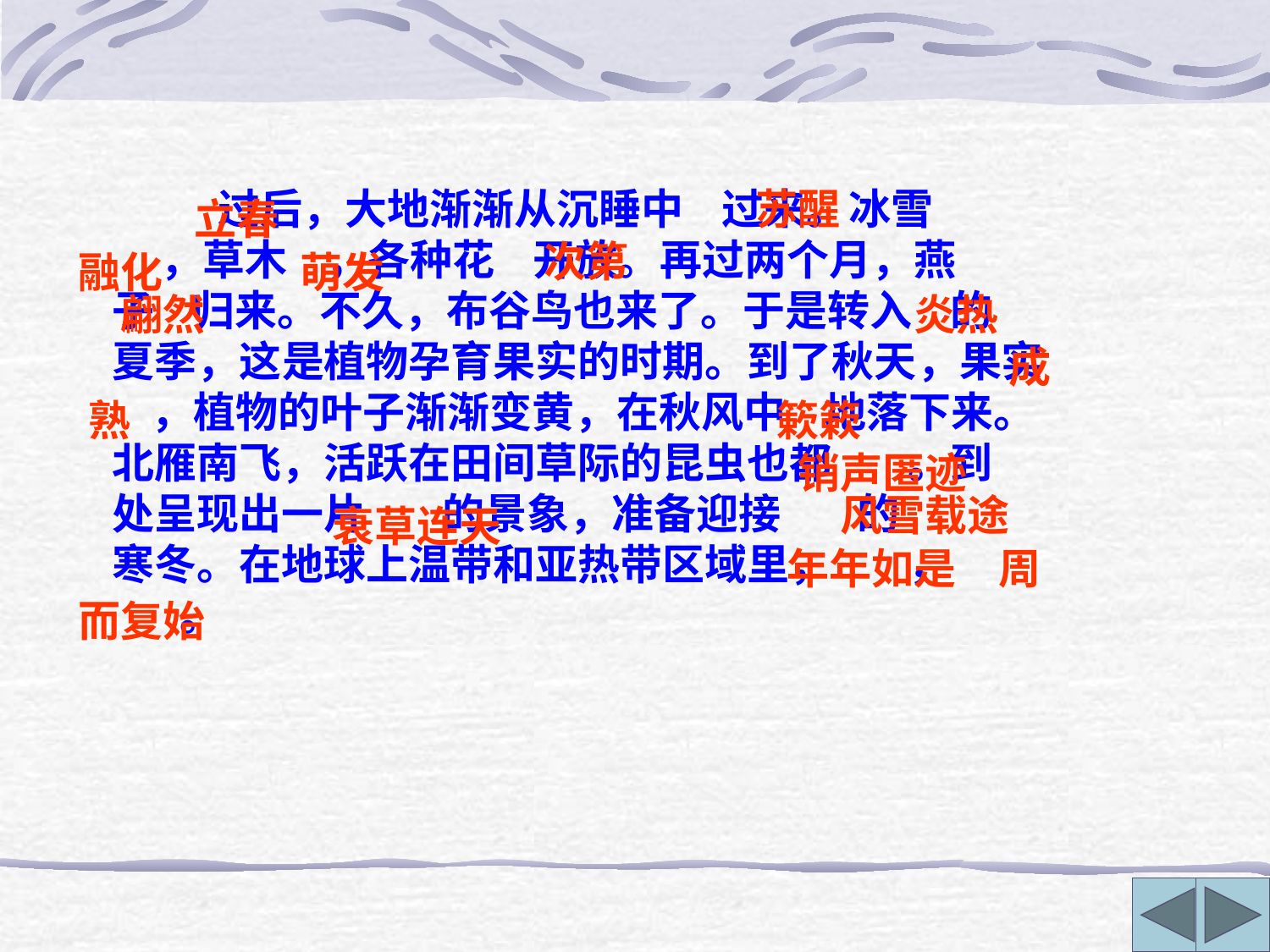

过后，大地渐渐从沉睡中    过来。冰雪
    ，草木    ，各种花    开放。再过两个月，燕
子    归来。不久，布谷鸟也来了。于是转入    的
夏季，这是植物孕育果实的时期。到了秋天，果实
   ，植物的叶子渐渐变黄，在秋风中    地落下来。
北雁南飞，活跃在田间草际的昆虫也都        。到
处呈现出一片        的景象，准备迎接        的
寒冬。在地球上温带和亚热带区域里，        ，
      。
苏醒
立春
次第
融化
萌发
翩然
炎热
成
熟
簌簌
销声匿迹
风雪载途
衰草连天
年年如是
周
而复始